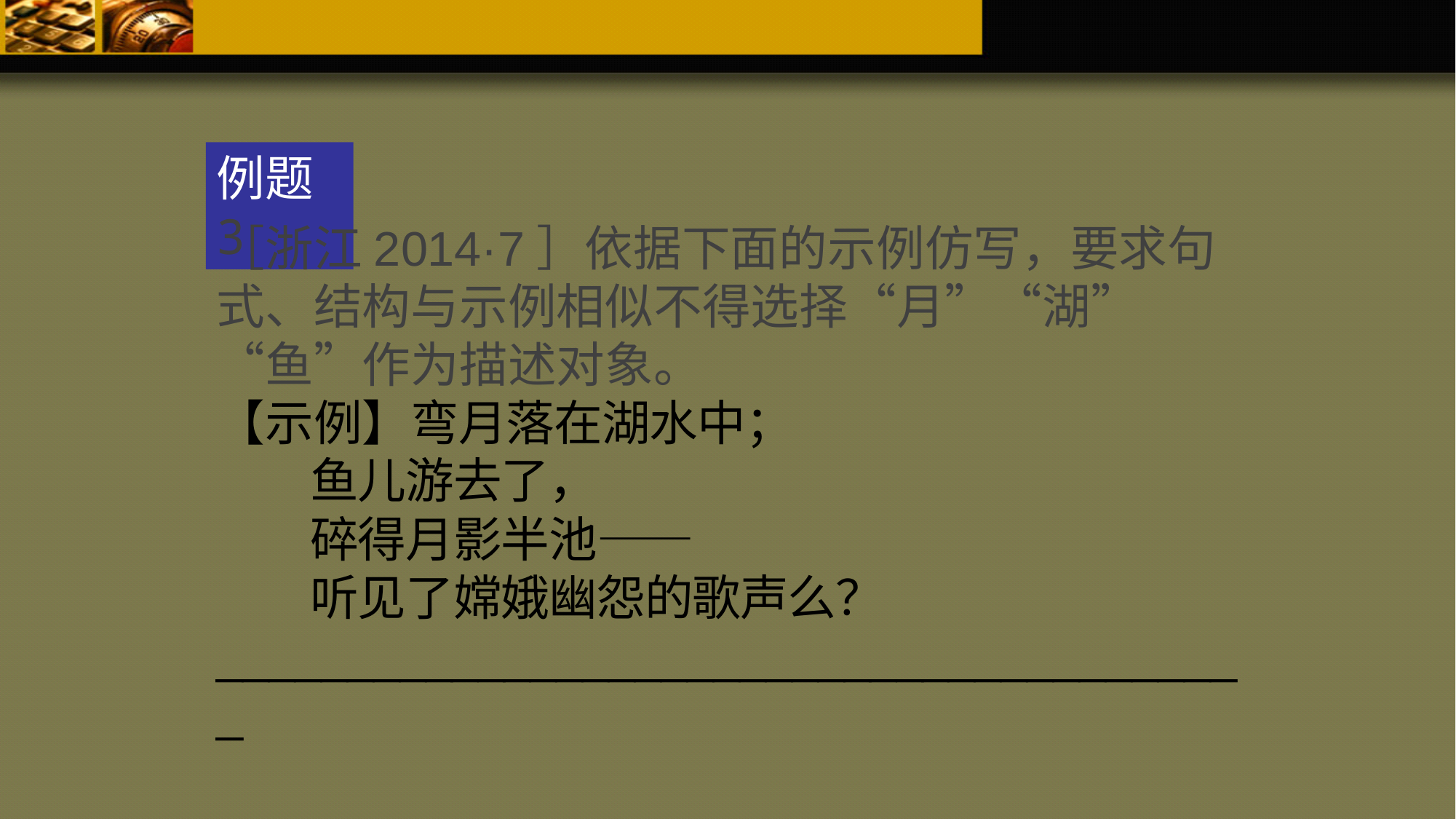

例题3
［浙江2014·7］依据下面的示例仿写，要求句式、结构与示例相似不得选择“月”“湖”“鱼”作为描述对象。
【示例】弯月落在湖水中；
        鱼儿游去了，
        碎得月影半池——
        听见了嫦娥幽怨的歌声么？
________________________________________